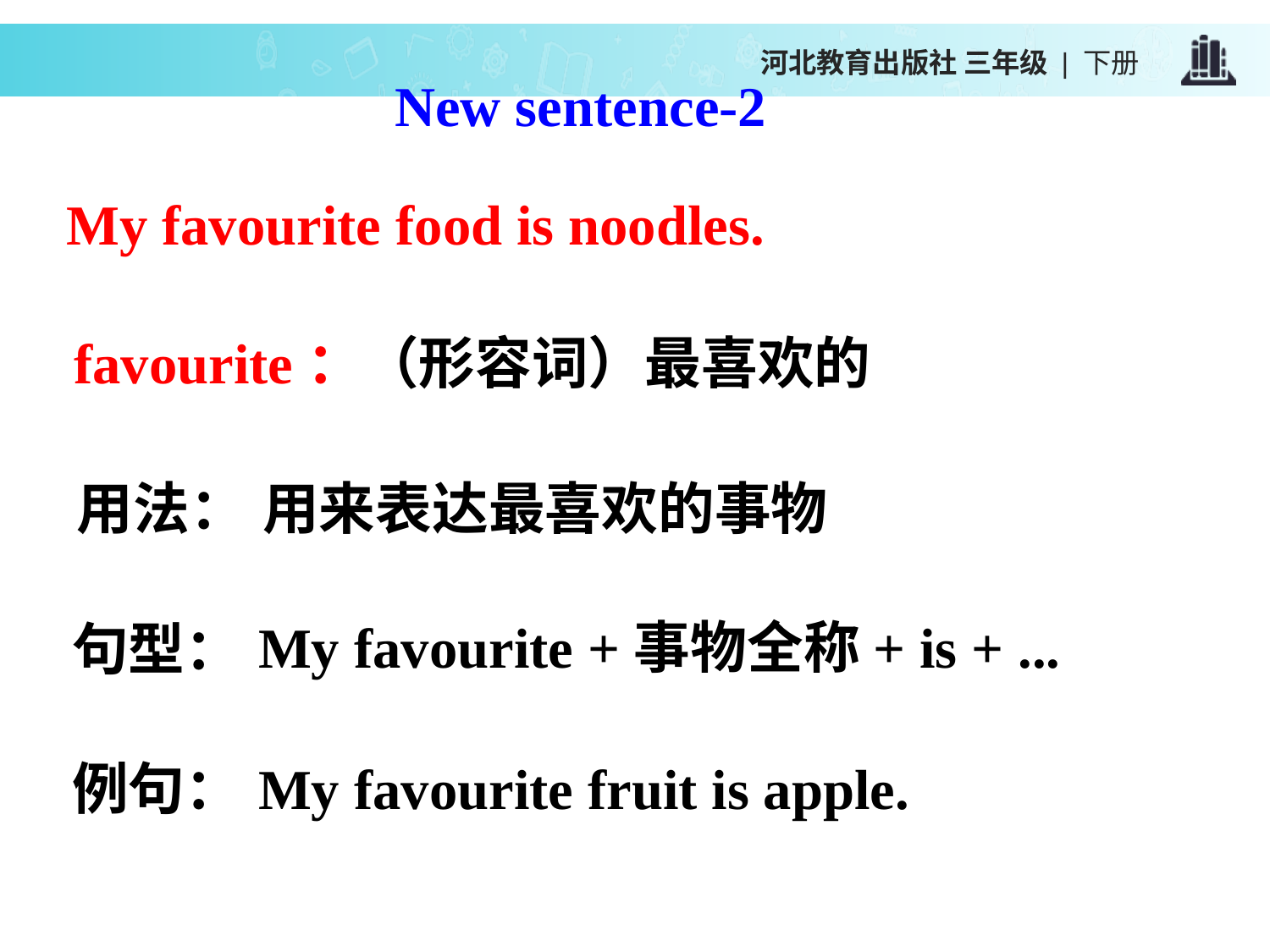

河北教育出版社 三年级 | 下册
New sentence-2
My favourite food is noodles.
favourite：
（形容词）最喜欢的
用法：
用来表达最喜欢的事物
My favourite +事物全称+ is + ...
句型：
My favourite fruit is apple.
例句：